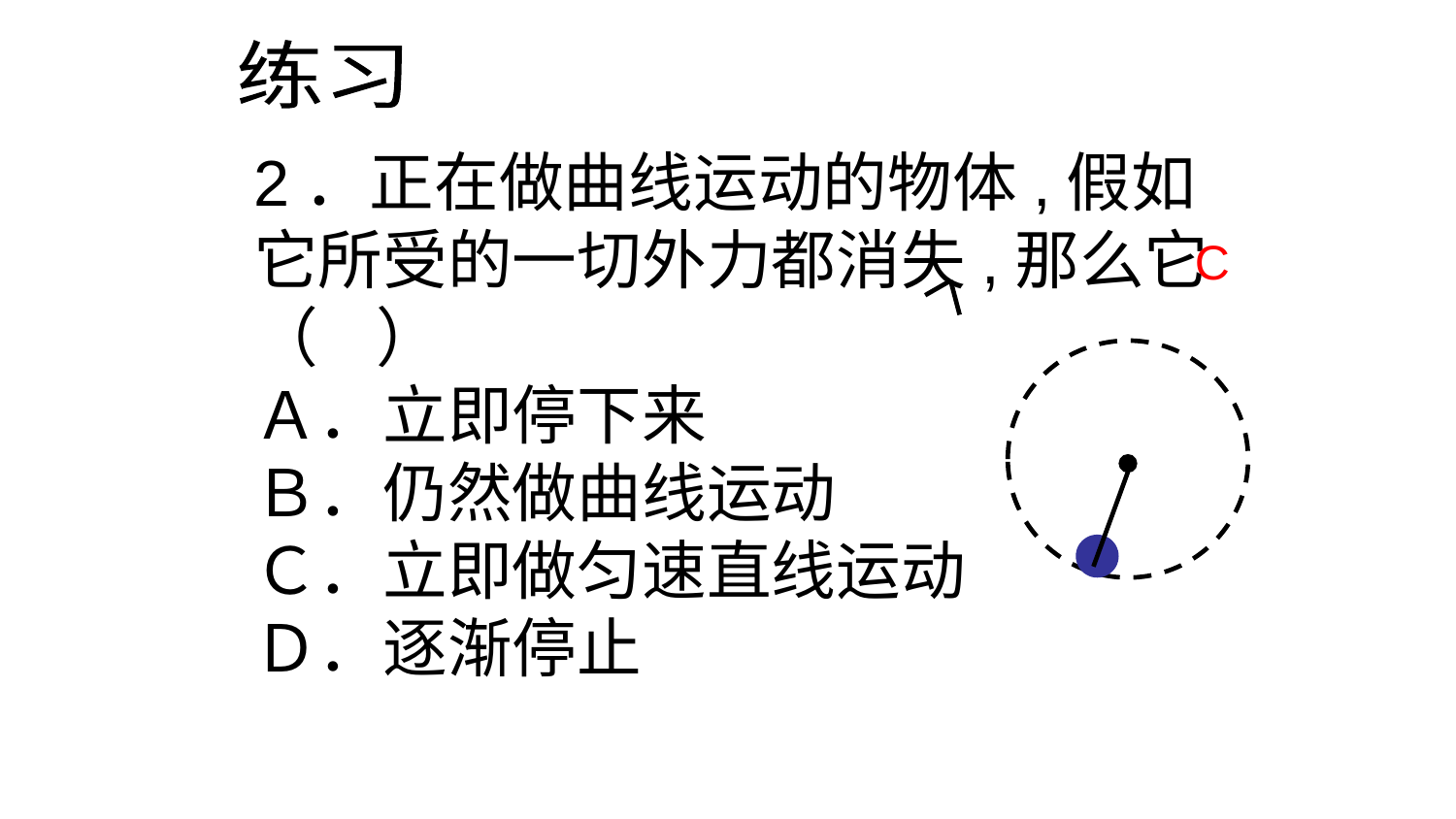

练习
2．正在做曲线运动的物体,假如它所受的一切外力都消失,那么它（    ）
Ａ．立即停下来
Ｂ．仍然做曲线运动
Ｃ．立即做匀速直线运动
Ｄ．逐渐停止
C